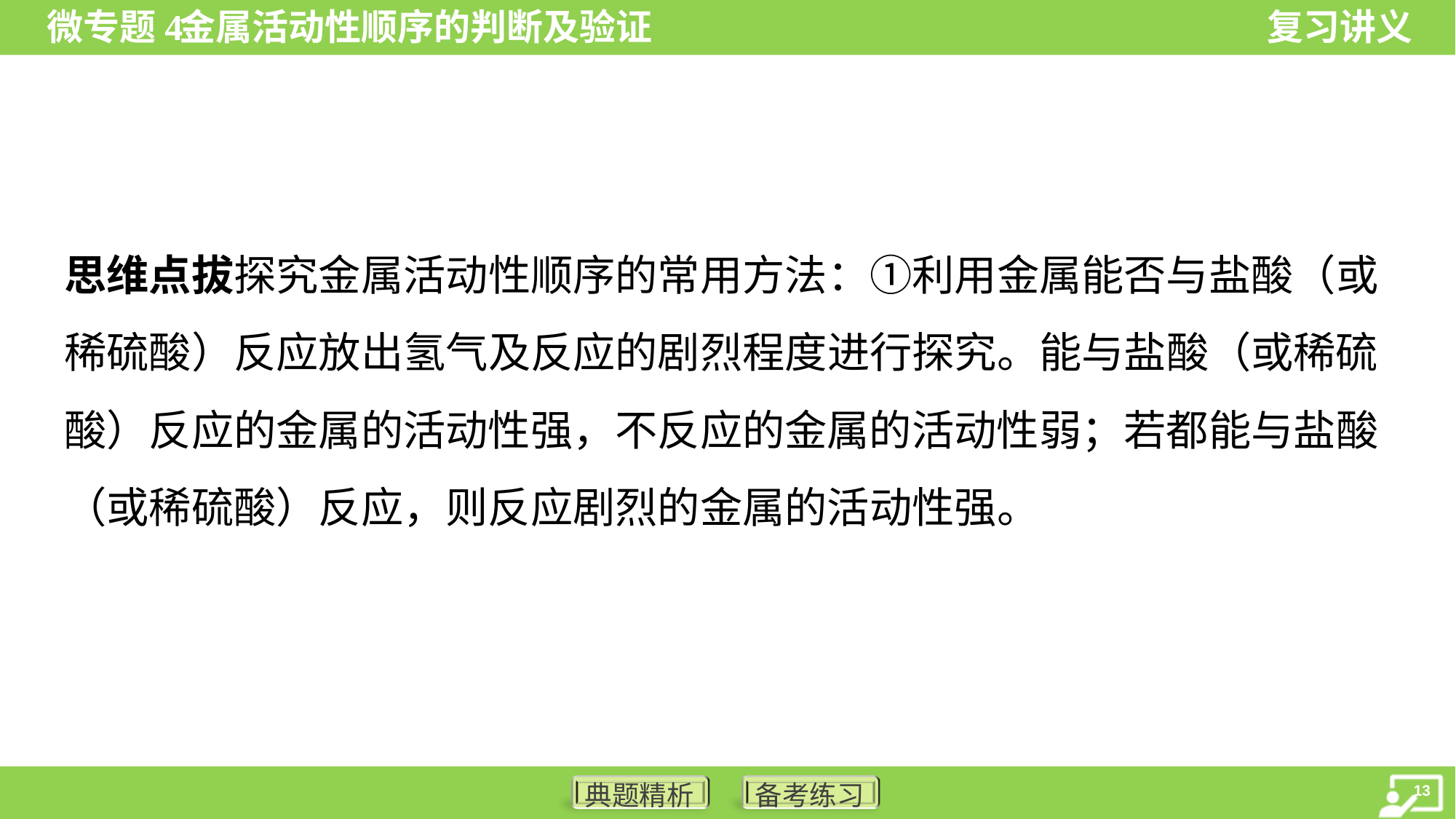

思维点拔探究金属活动性顺序的常用方法：①利用金属能否与盐酸（或稀硫酸）反应放出氢气及反应的剧烈程度进行探究。能与盐酸（或稀硫酸）反应的金属的活动性强，不反应的金属的活动性弱；若都能与盐酸（或稀硫酸）反应，则反应剧烈的金属的活动性强。